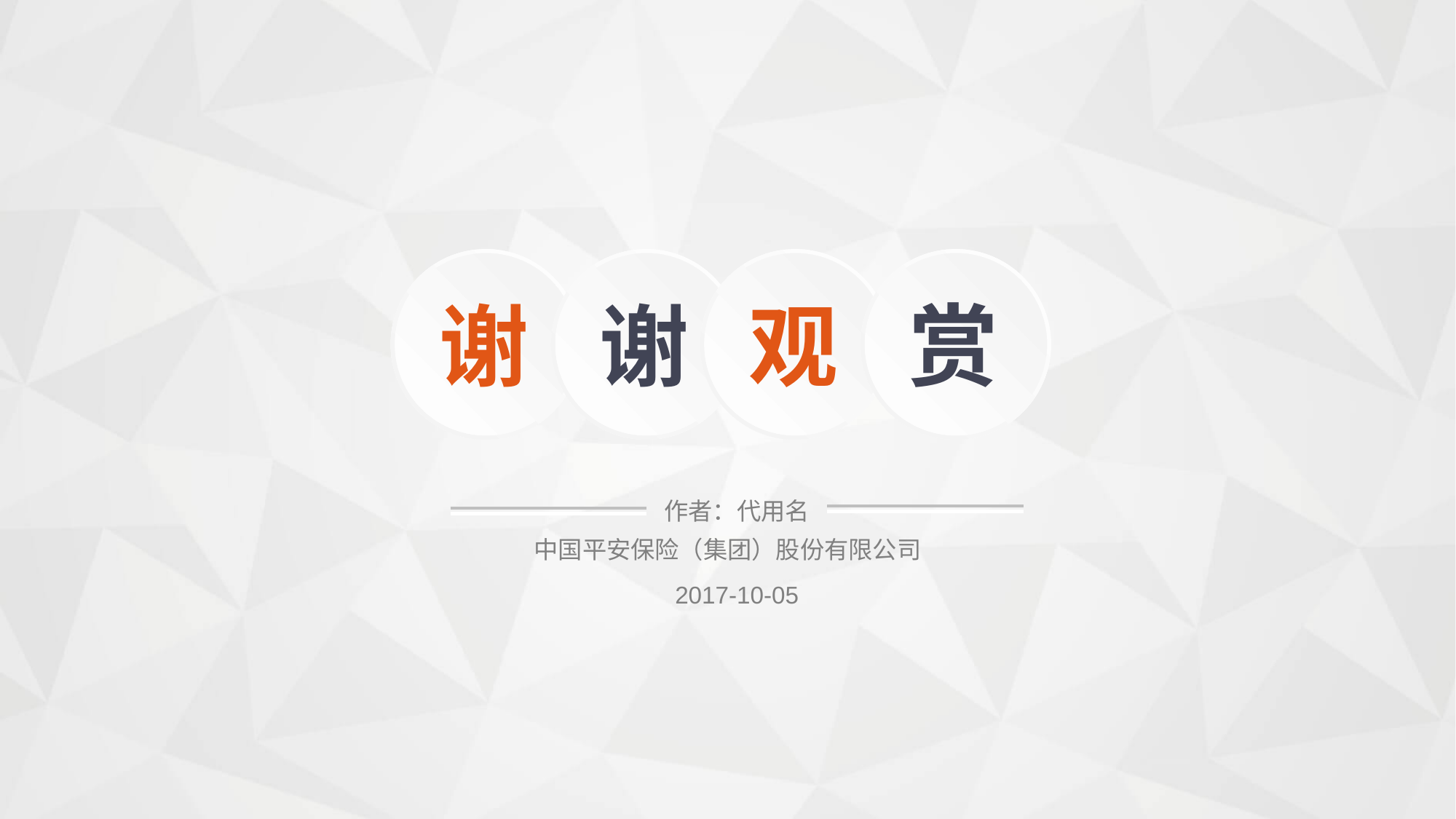

谢
谢
观
赏
作者：代用名
中国平安保险（集团）股份有限公司
2017-10-05